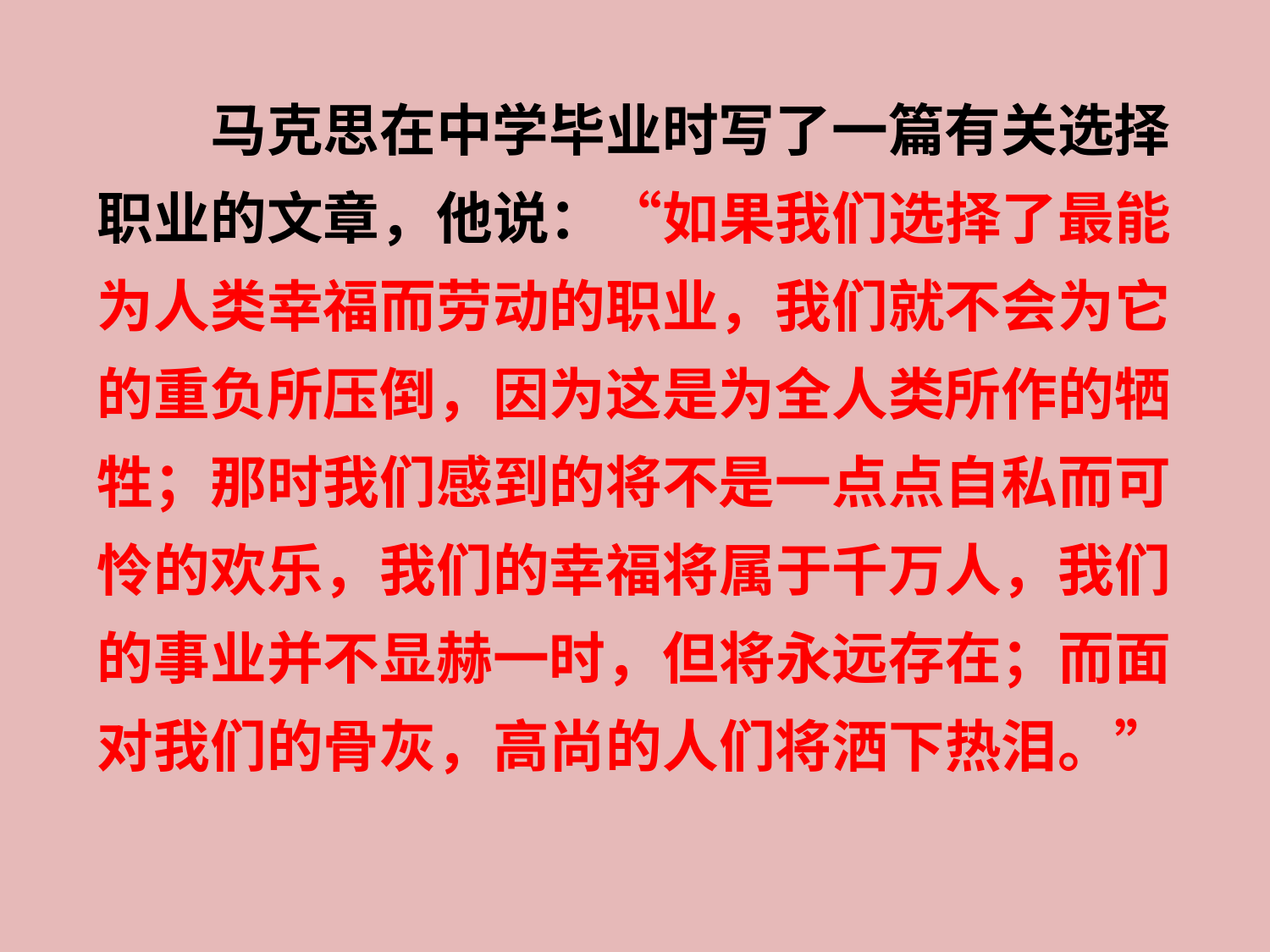

马克思在中学毕业时写了一篇有关选择职业的文章，他说：“如果我们选择了最能为人类幸福而劳动的职业，我们就不会为它的重负所压倒，因为这是为全人类所作的牺牲；那时我们感到的将不是一点点自私而可怜的欢乐，我们的幸福将属于千万人，我们的事业并不显赫一时，但将永远存在；而面对我们的骨灰，高尚的人们将洒下热泪。”